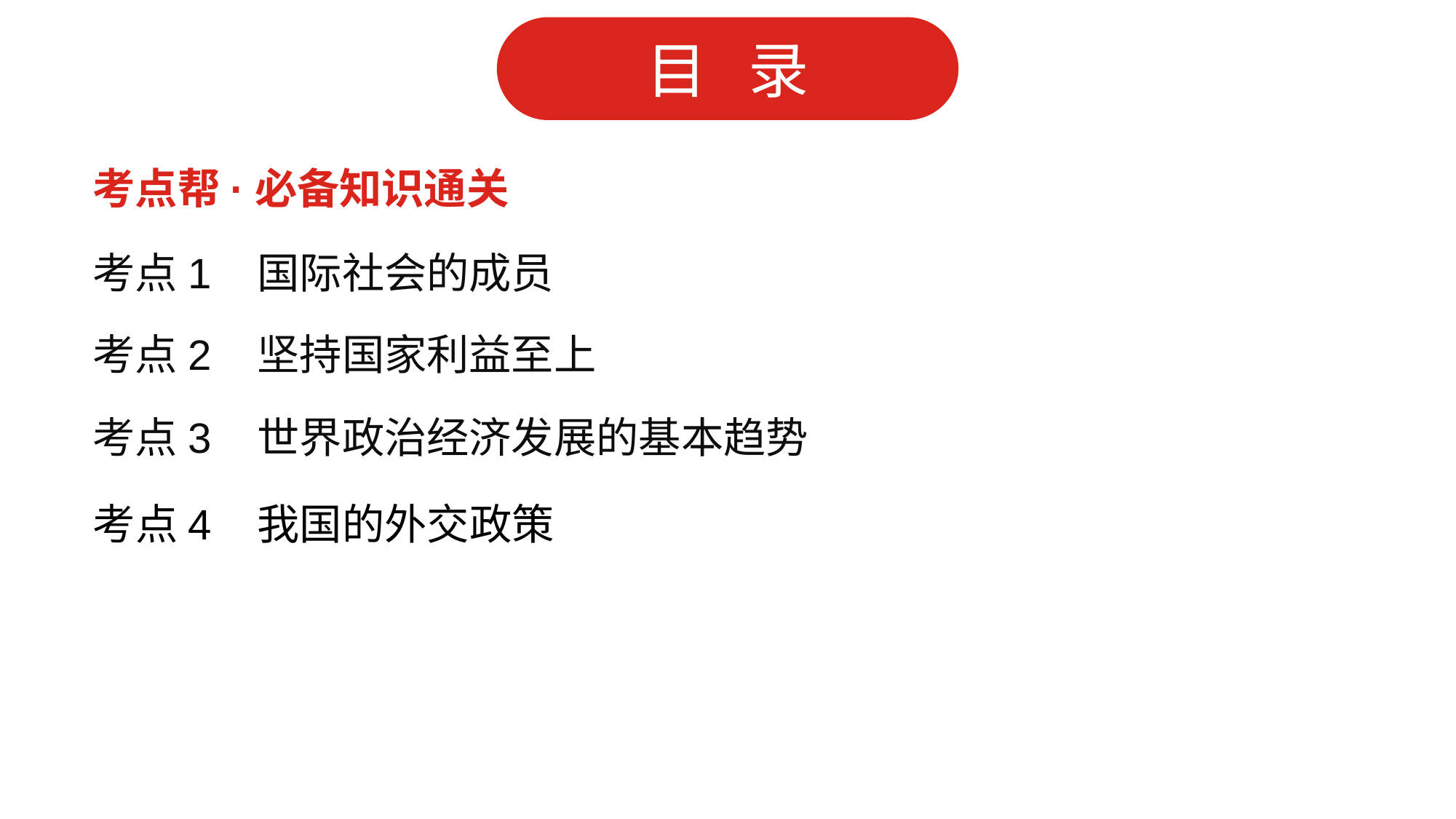

考点帮·必备知识通关
考点1   国际社会的成员
考点2   坚持国家利益至上
考点3   世界政治经济发展的基本趋势
考点4   我国的外交政策